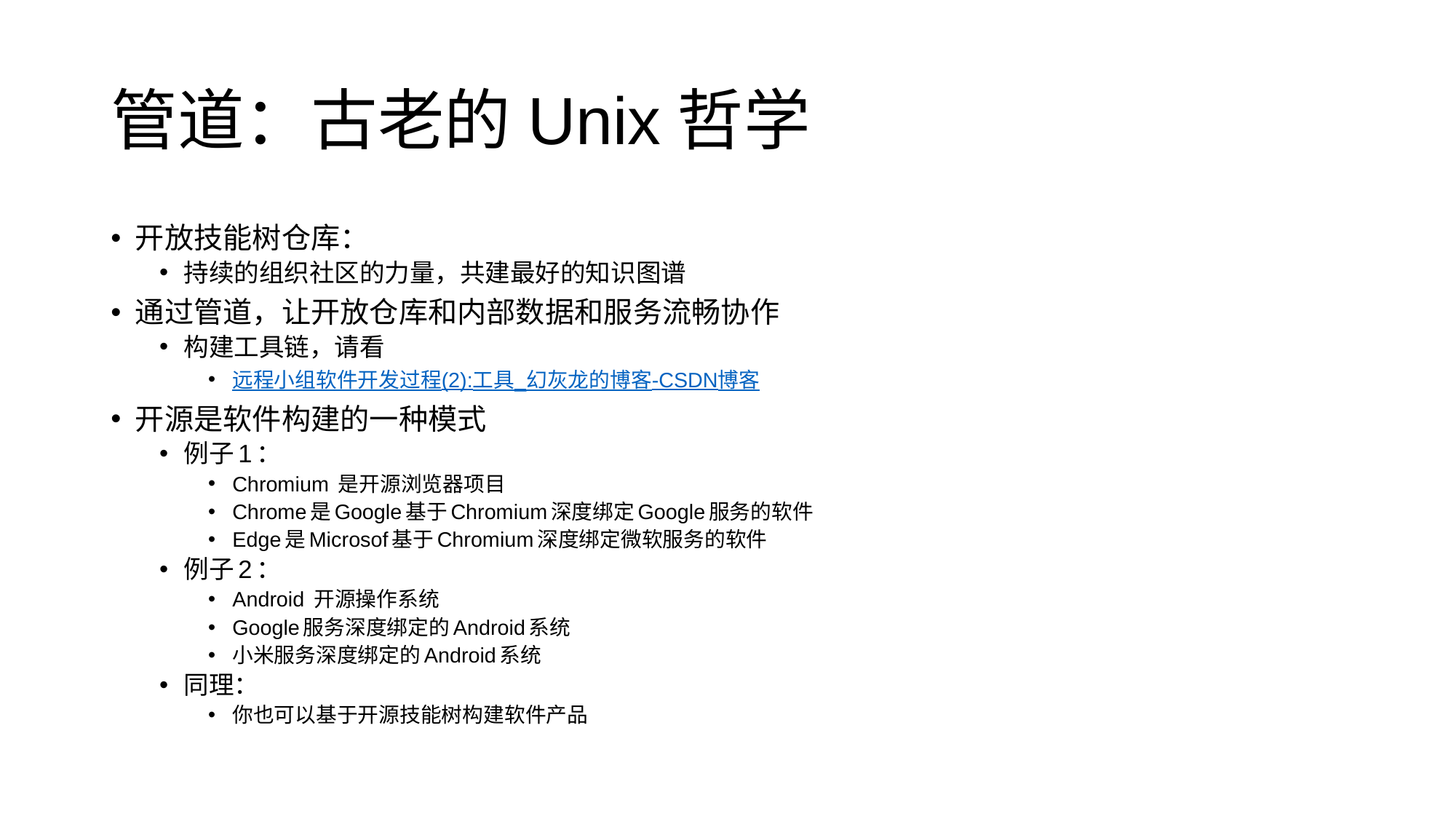

# 管道：古老的Unix哲学
开放技能树仓库：
持续的组织社区的力量，共建最好的知识图谱
通过管道，让开放仓库和内部数据和服务流畅协作
构建工具链，请看
远程小组软件开发过程(2):工具_幻灰龙的博客-CSDN博客
开源是软件构建的一种模式
例子1：
Chromium 是开源浏览器项目
Chrome是Google基于Chromium深度绑定Google服务的软件
Edge是Microsof基于Chromium深度绑定微软服务的软件
例子2：
Android 开源操作系统
Google服务深度绑定的Android系统
小米服务深度绑定的Android系统
同理：
你也可以基于开源技能树构建软件产品